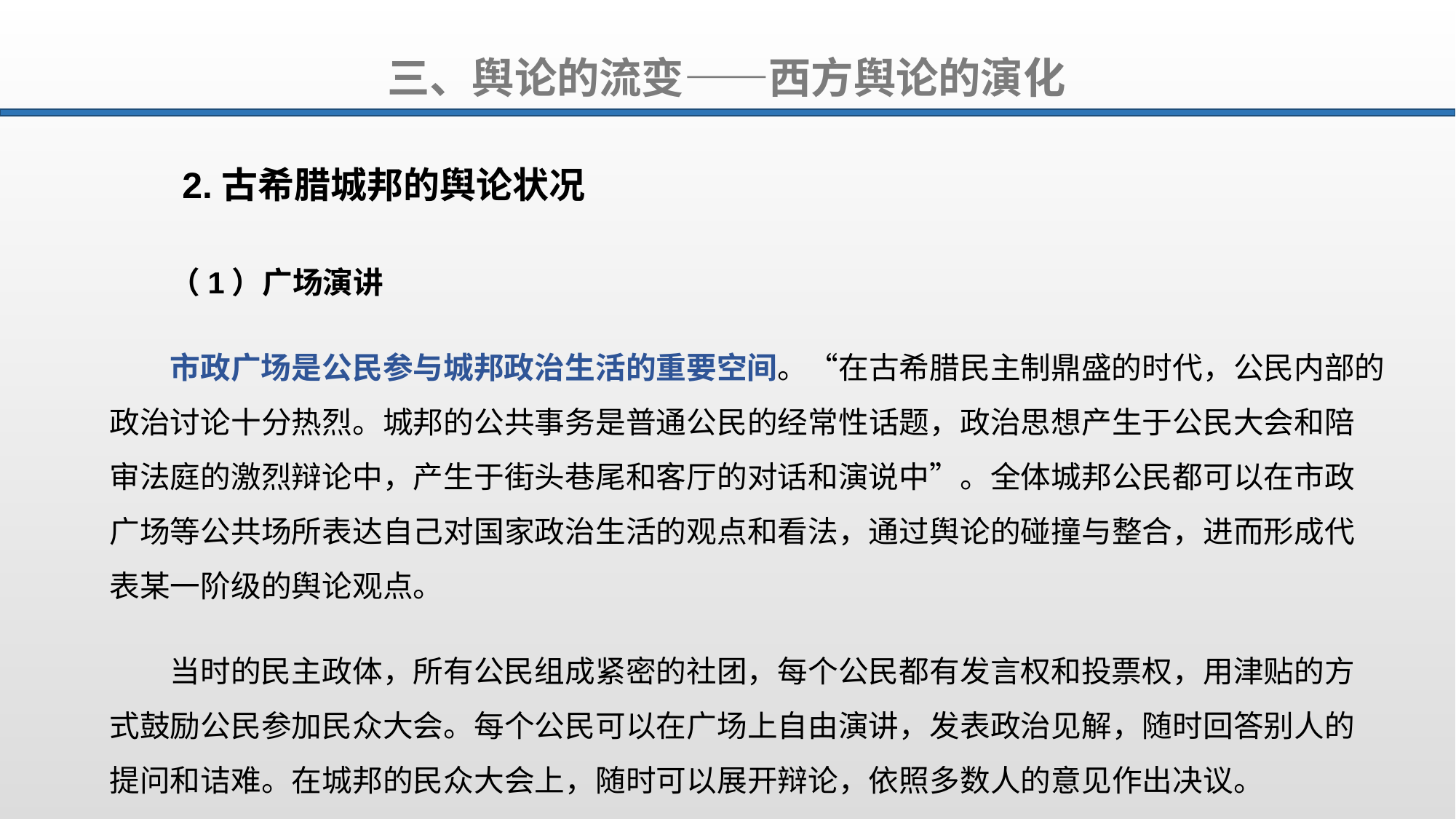

三、舆论的流变——西方舆论的演化

2.古希腊城邦的舆论状况
（1）广场演讲
市政广场是公民参与城邦政治生活的重要空间。“在古希腊民主制鼎盛的时代，公民内部的政治讨论十分热烈。城邦的公共事务是普通公民的经常性话题，政治思想产生于公民大会和陪审法庭的激烈辩论中，产生于街头巷尾和客厅的对话和演说中”。全体城邦公民都可以在市政广场等公共场所表达自己对国家政治生活的观点和看法，通过舆论的碰撞与整合，进而形成代表某一阶级的舆论观点。
当时的民主政体，所有公民组成紧密的社团，每个公民都有发言权和投票权，用津贴的方式鼓励公民参加民众大会。每个公民可以在广场上自由演讲，发表政治见解，随时回答别人的提问和诘难。在城邦的民众大会上，随时可以展开辩论，依照多数人的意见作出决议。